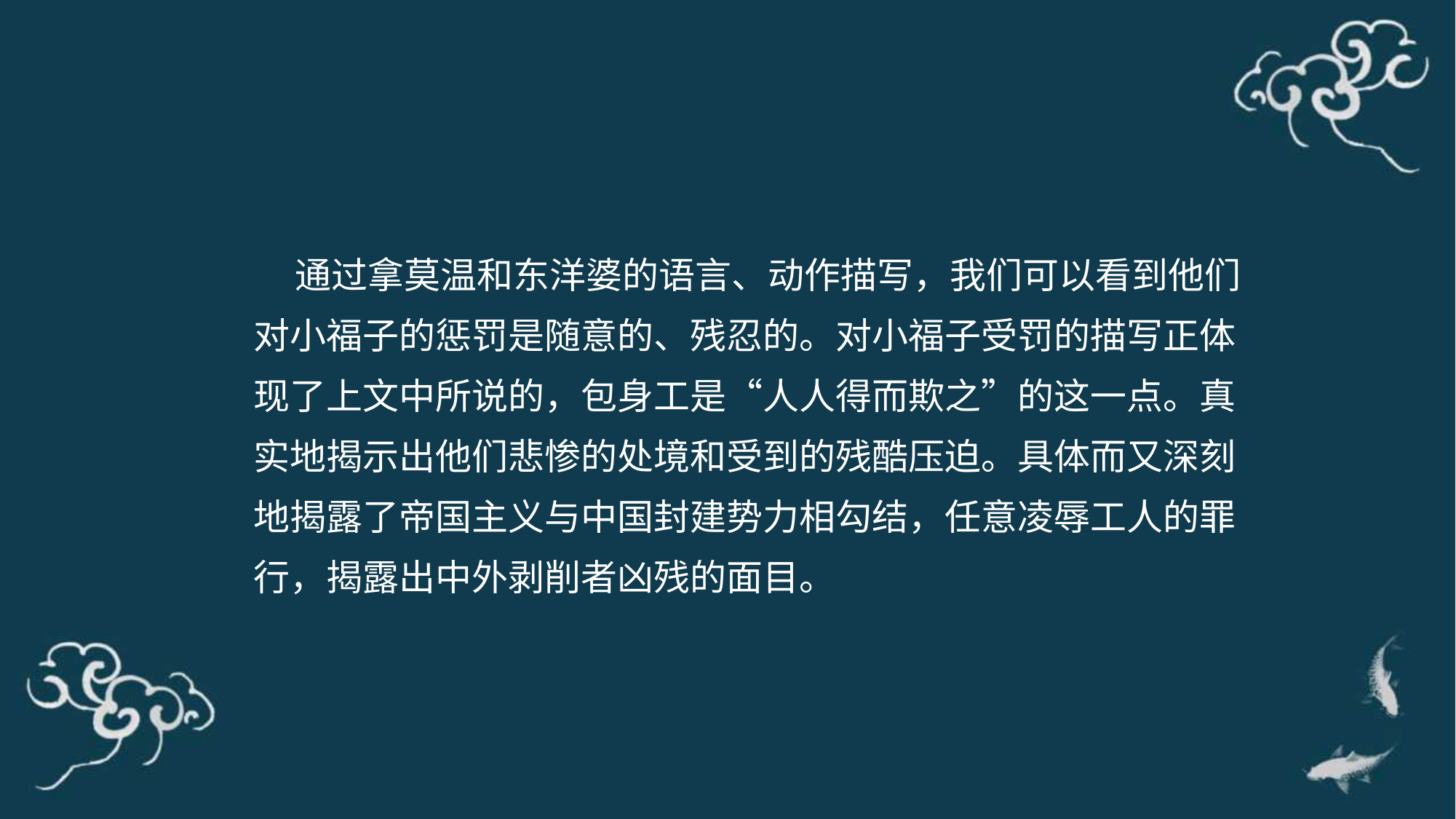

通过拿莫温和东洋婆的语言、动作描写，我们可以看到他们对小福子的惩罚是随意的、残忍的。对小福子受罚的描写正体现了上文中所说的，包身工是“人人得而欺之”的这一点。真实地揭示出他们悲惨的处境和受到的残酷压迫。具体而又深刻地揭露了帝国主义与中国封建势力相勾结，任意凌辱工人的罪行，揭露出中外剥削者凶残的面目。